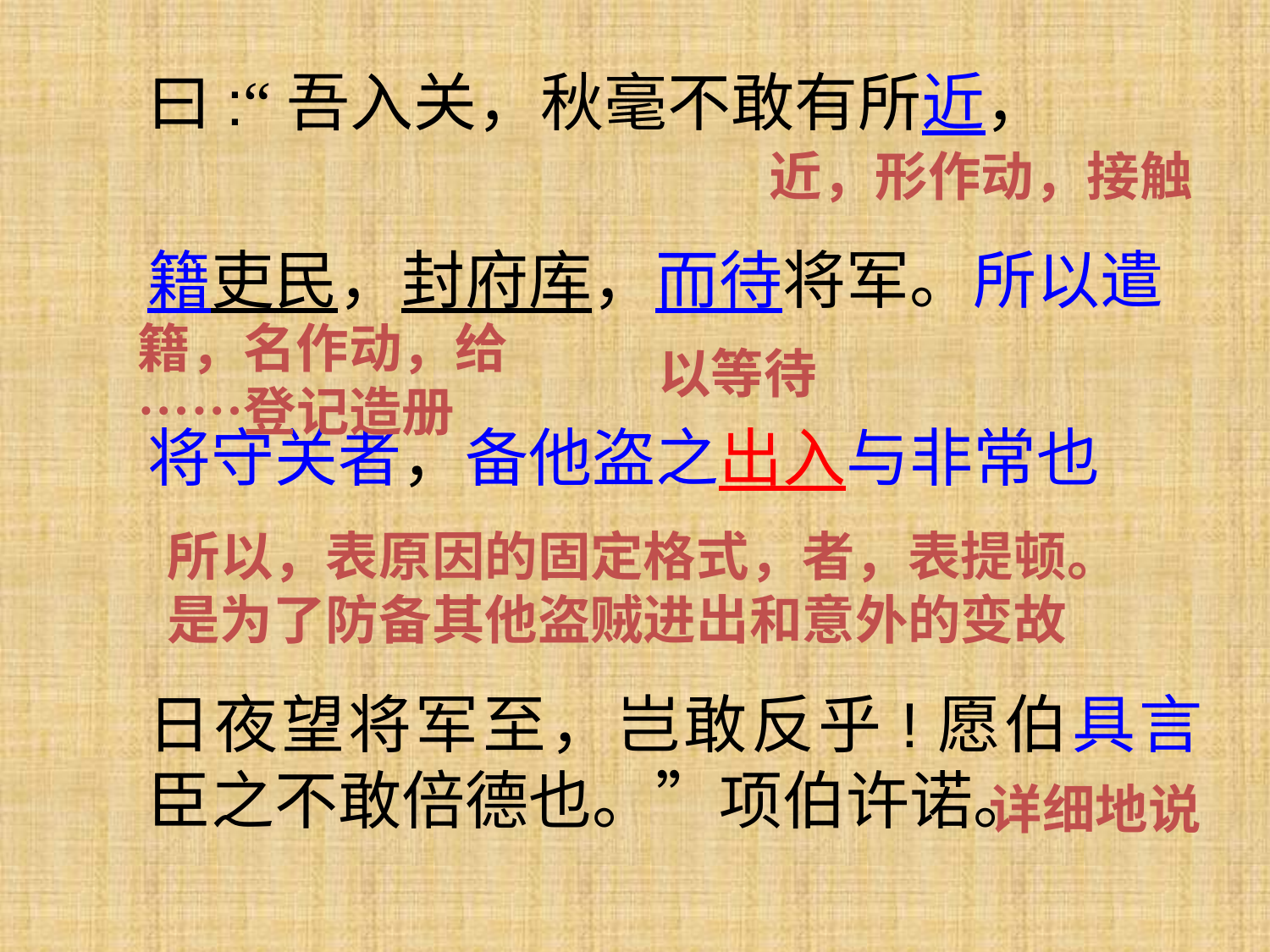

曰:“吾入关，秋毫不敢有所近，

籍吏民，封府库，而待将军。所以遣

将守关者，备他盗之出入与非常也

日夜望将军至，岂敢反乎!愿伯具言臣之不敢倍德也。”项伯许诺。

近，形作动，接触
籍，名作动，给……登记造册
以等待
所以，表原因的固定格式，者，表提顿。是为了防备其他盗贼进出和意外的变故
详细地说